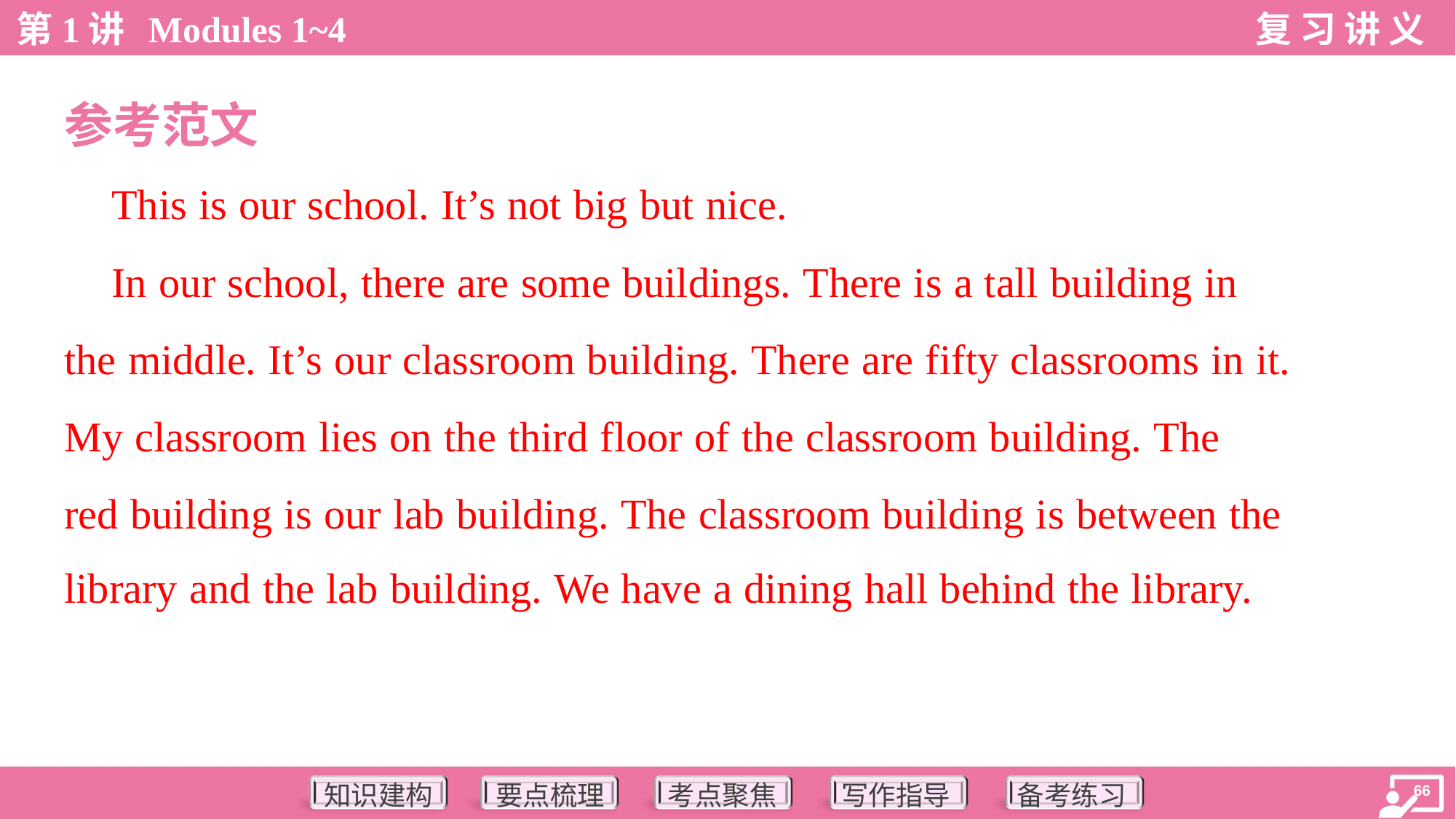

参考范文
    This is our school. It’s not big but nice.
    In our school, there are some buildings. There is a tall building in
the middle. It’s our classroom building. There are fifty classrooms in it.
My classroom lies on the third floor of the classroom building. The
red building is our lab building. The classroom building is between the
library and the lab building. We have a dining hall behind the library.